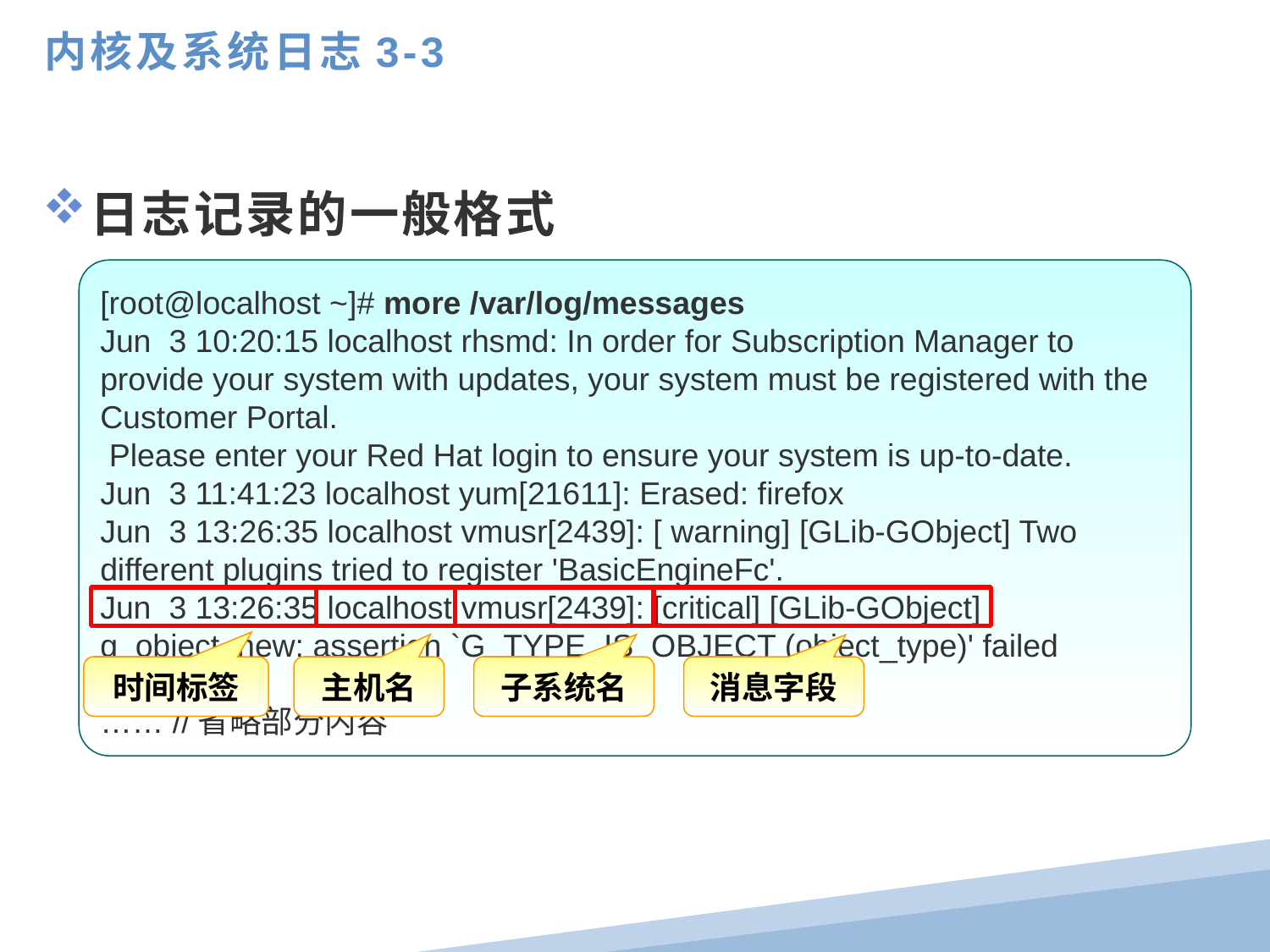

内核及系统日志3-3
日志记录的一般格式
[root@localhost ~]# more /var/log/messages
Jun  3 10:20:15 localhost rhsmd: In order for Subscription Manager to provide your system with updates, your system must be registered with the Customer Portal.
 Please enter your Red Hat login to ensure your system is up-to-date.
Jun  3 11:41:23 localhost yum[21611]: Erased: firefox
Jun  3 13:26:35 localhost vmusr[2439]: [ warning] [GLib-GObject] Two different plugins tried to register 'BasicEngineFc'.
Jun  3 13:26:35 localhost vmusr[2439]: [critical] [GLib-GObject] g_object_new: assertion `G_TYPE_IS_OBJECT (object_type)' failed

…… //省略部分内容

时间标签
主机名
子系统名
消息字段